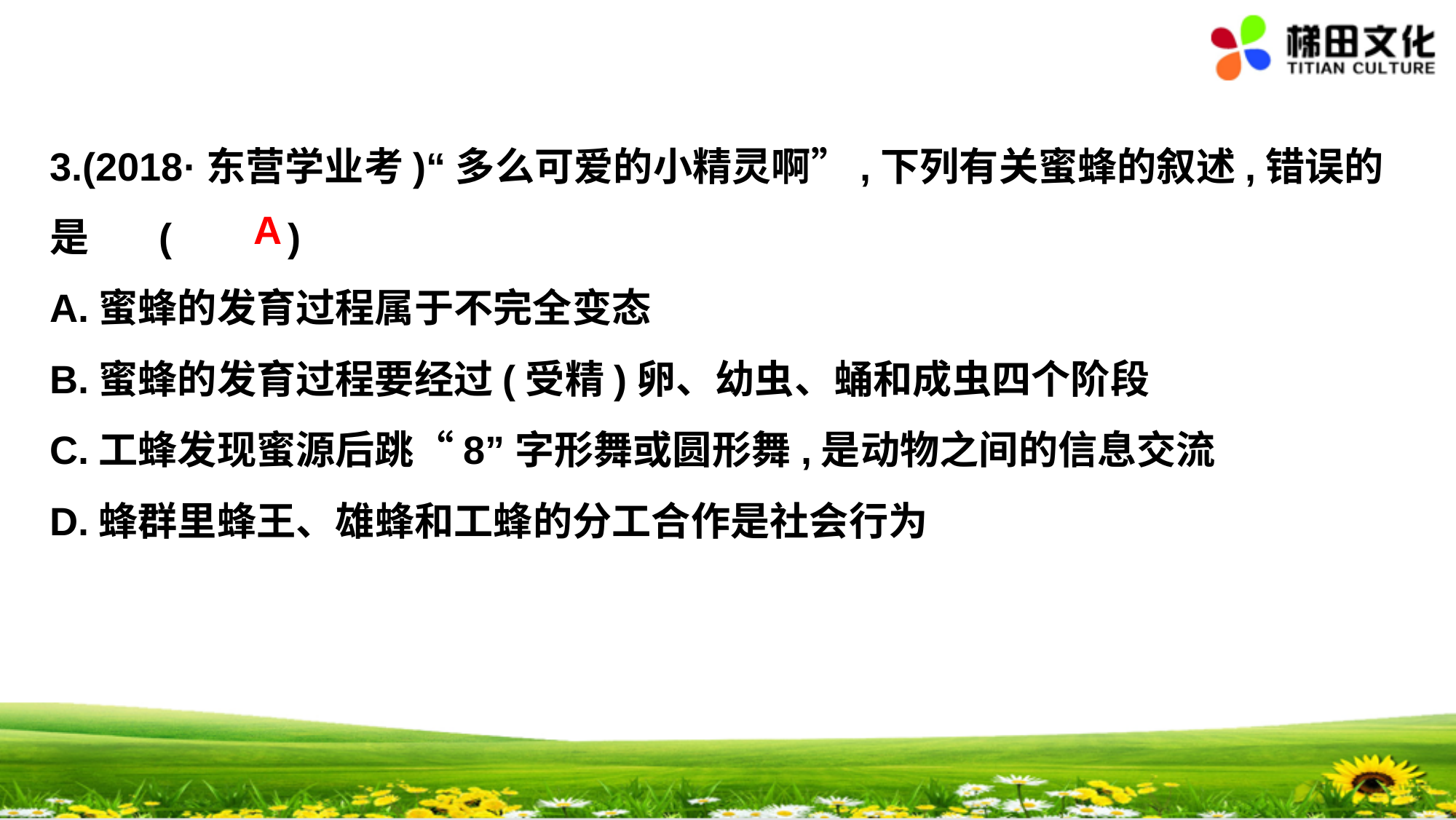

3.(2018·东营学业考)“多么可爱的小精灵啊”,下列有关蜜蜂的叙述,错误的
是	(　  　)
A.蜜蜂的发育过程属于不完全变态
B.蜜蜂的发育过程要经过(受精)卵、幼虫、蛹和成虫四个阶段
C.工蜂发现蜜源后跳“8”字形舞或圆形舞,是动物之间的信息交流
D.蜂群里蜂王、雄蜂和工蜂的分工合作是社会行为
A